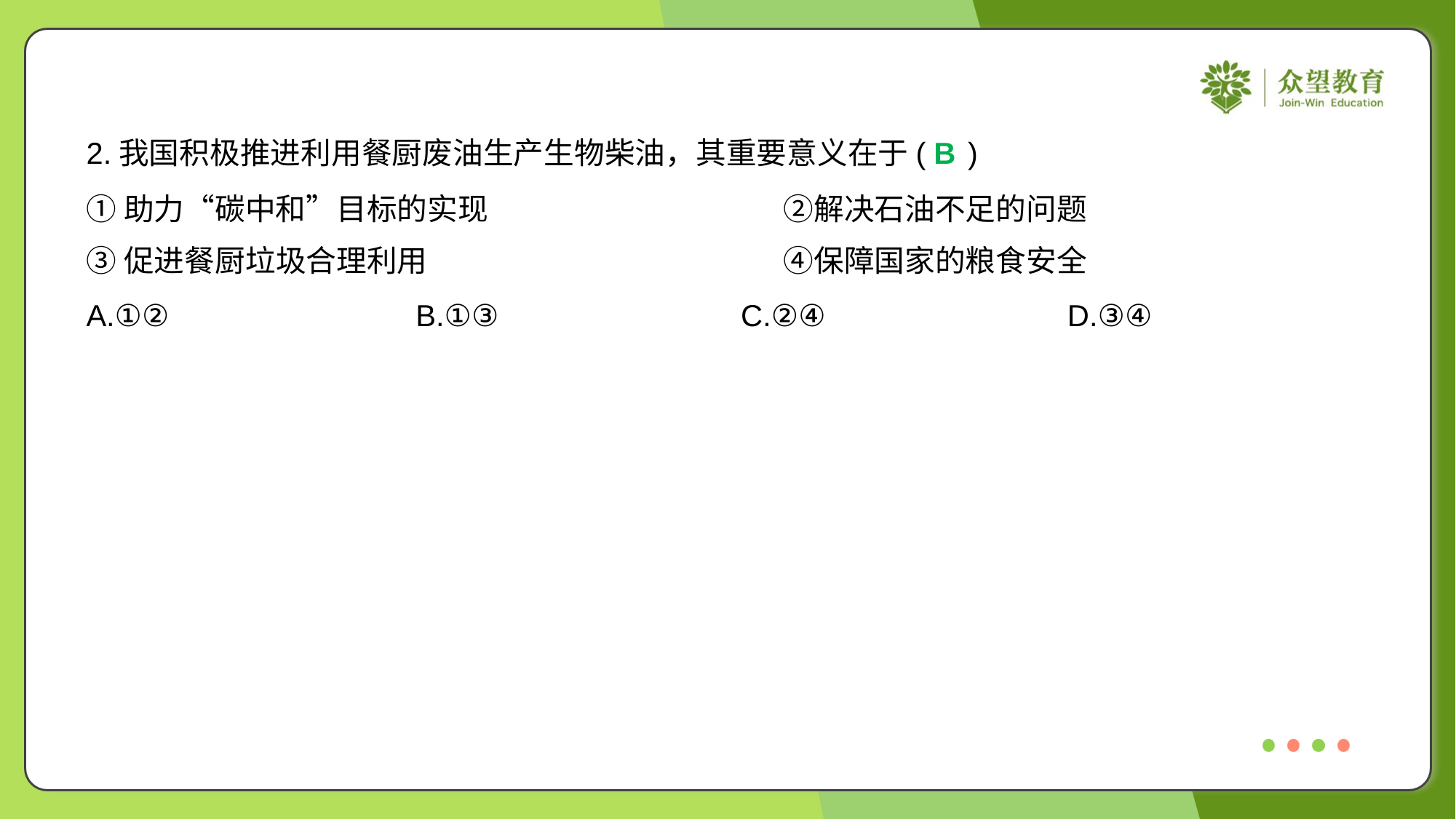

2.我国积极推进利用餐厨废油生产生物柴油，其重要意义在于(     )
B
①助力“碳中和”目标的实现	②解决石油不足的问题
③促进餐厨垃圾合理利用	④保障国家的粮食安全
A.①②	B.①③	C.②④	D.③④